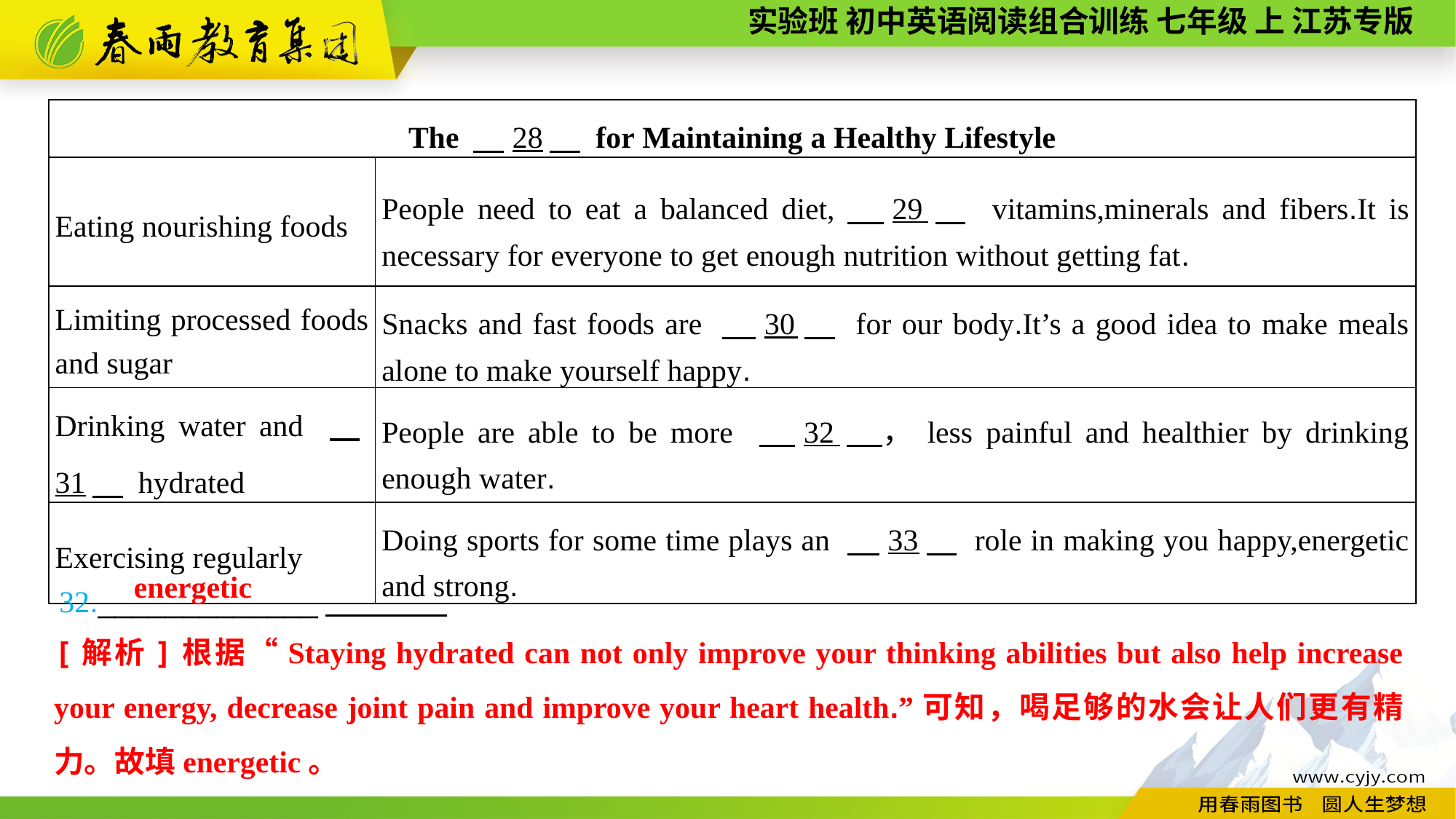

| The 　28　 for Maintaining a Healthy Lifestyle |  |
| --- | --- |
| Eating nourishing foods | People need to eat a balanced diet,　29　 vitamins,minerals and fibers.It is necessary for everyone to get enough nutrition without getting fat. |
| Limiting processed foods and sugar | Snacks and fast foods are 　30　 for our body.It’s a good idea to make meals alone to make yourself happy. |
| Drinking water and 　31　 hydrated | People are able to be more 　32　，less painful and healthier by drinking enough water. |
| Exercising regularly | Doing sports for some time plays an 　33　 role in making you happy,energetic and strong. |
32._____________
energetic
[解析]根据“Staying hydrated can not only improve your thinking abilities but also help increase your energy, decrease joint pain and improve your heart health.”可知，喝足够的水会让人们更有精力。故填energetic。